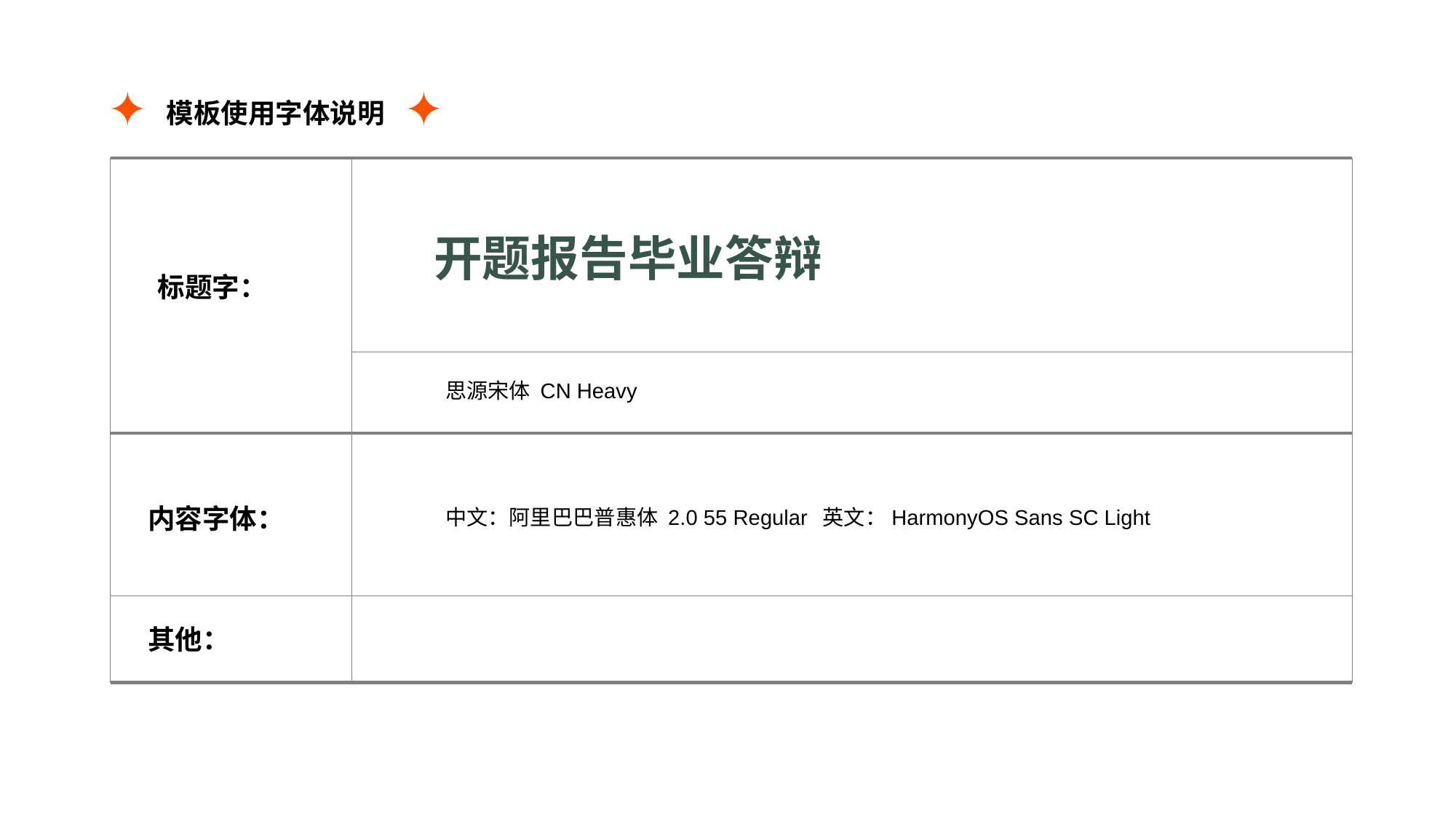

模板使用字体说明
标题字：
内容字体：
其他：
开题报告毕业答辩
思源宋体 CN Heavy
中文：阿里巴巴普惠体 2.0 55 Regular
英文：HarmonyOS Sans SC Light